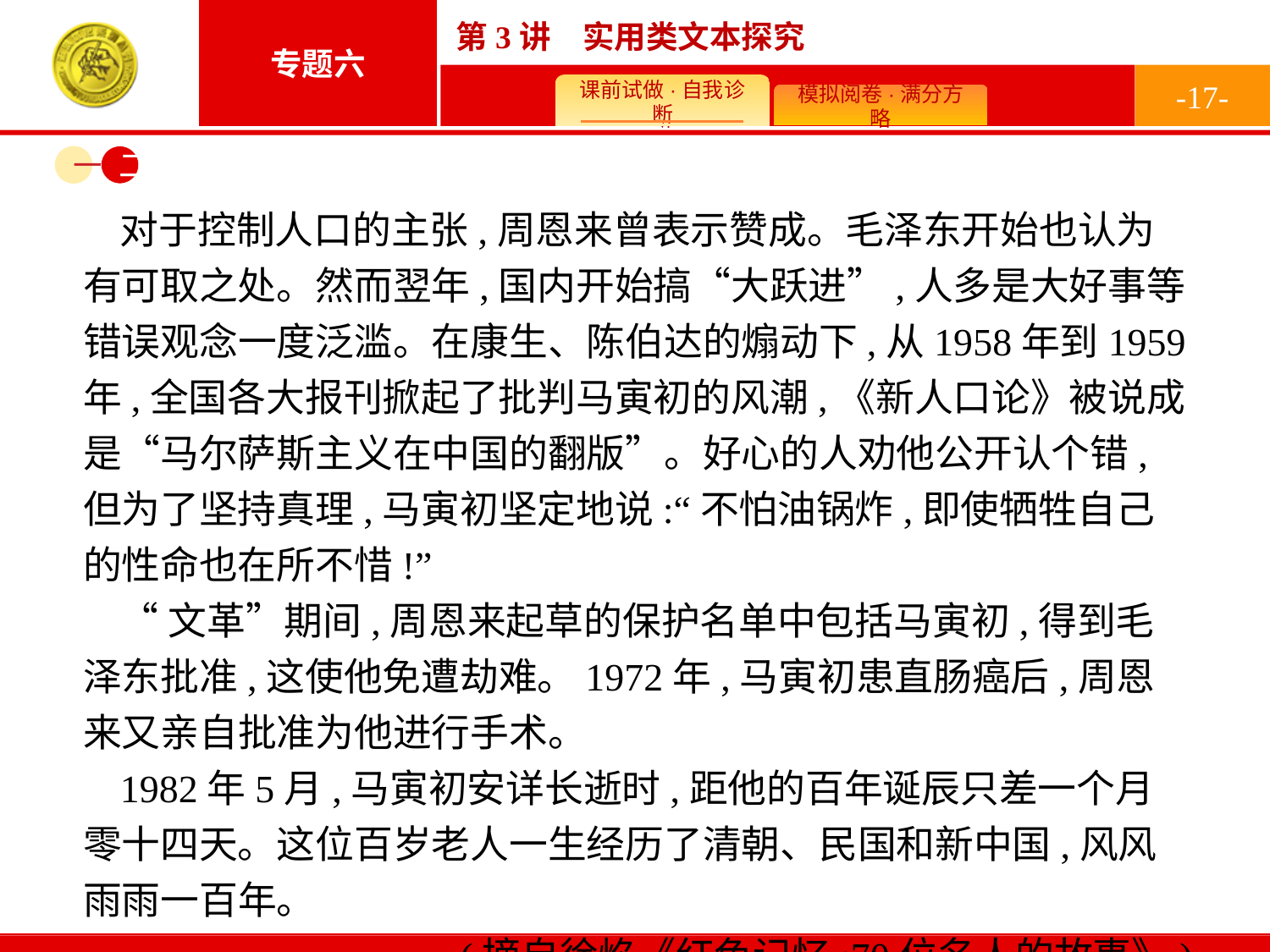

-17-
一
二
对于控制人口的主张,周恩来曾表示赞成。毛泽东开始也认为有可取之处。然而翌年,国内开始搞“大跃进”,人多是大好事等错误观念一度泛滥。在康生、陈伯达的煽动下,从1958年到1959年,全国各大报刊掀起了批判马寅初的风潮,《新人口论》被说成是“马尔萨斯主义在中国的翻版”。好心的人劝他公开认个错,但为了坚持真理,马寅初坚定地说:“不怕油锅炸,即使牺牲自己的性命也在所不惜!”
“文革”期间,周恩来起草的保护名单中包括马寅初,得到毛泽东批准,这使他免遭劫难。1972年,马寅初患直肠癌后,周恩来又亲自批准为他进行手术。
1982年5月,马寅初安详长逝时,距他的百年诞辰只差一个月零十四天。这位百岁老人一生经历了清朝、民国和新中国,风风雨雨一百年。
(摘自徐焰《红色记忆:70位名人的故事》)